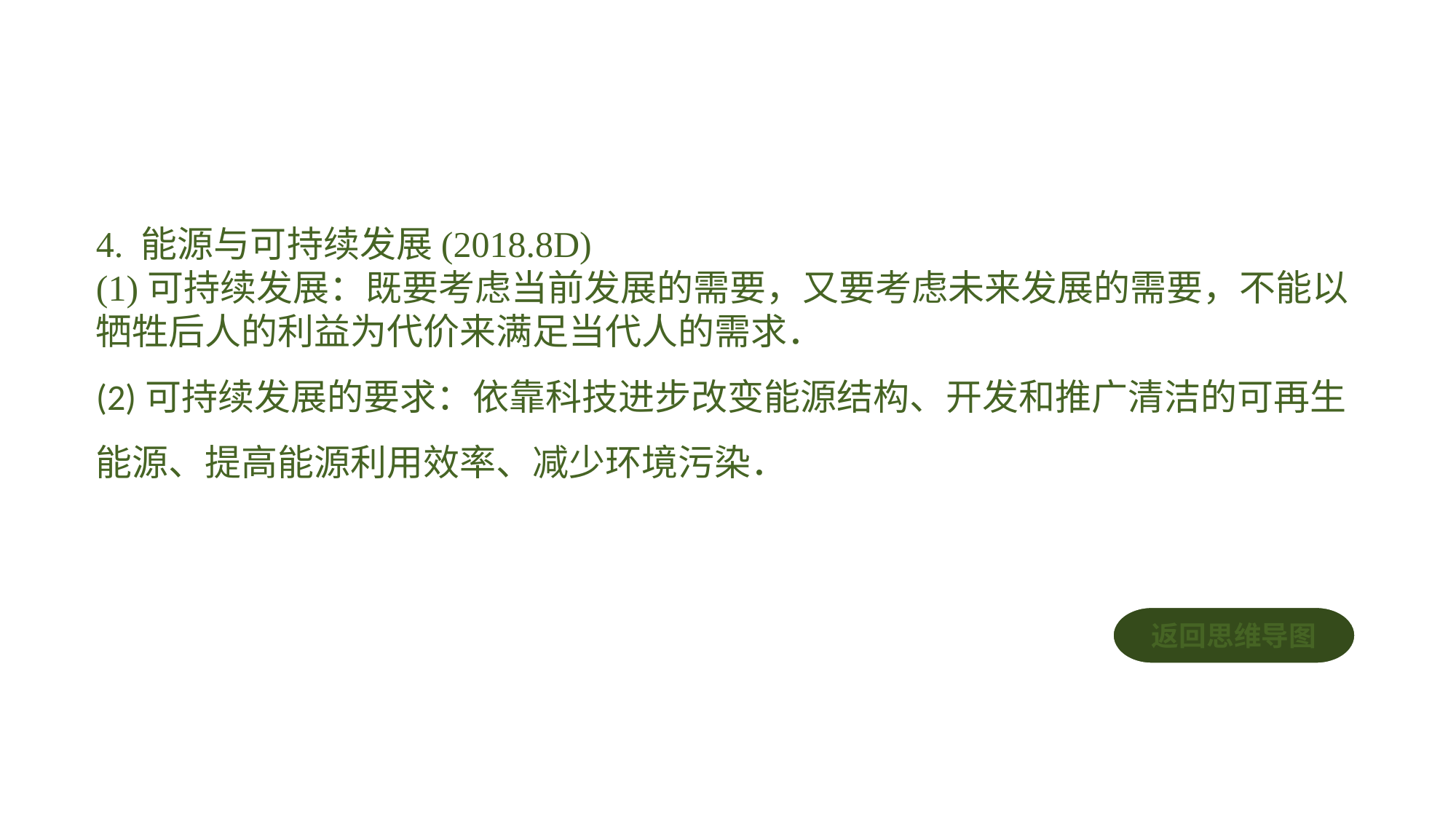

4. 能源与可持续发展(2018.8D)(1)可持续发展：既要考虑当前发展的需要，又要考虑未来发展的需要，不能以牺牲后人的利益为代价来满足当代人的需求．(2)可持续发展的要求：依靠科技进步改变能源结构、开发和推广清洁的可再生能源、提高能源利用效率、减少环境污染．
返回思维导图